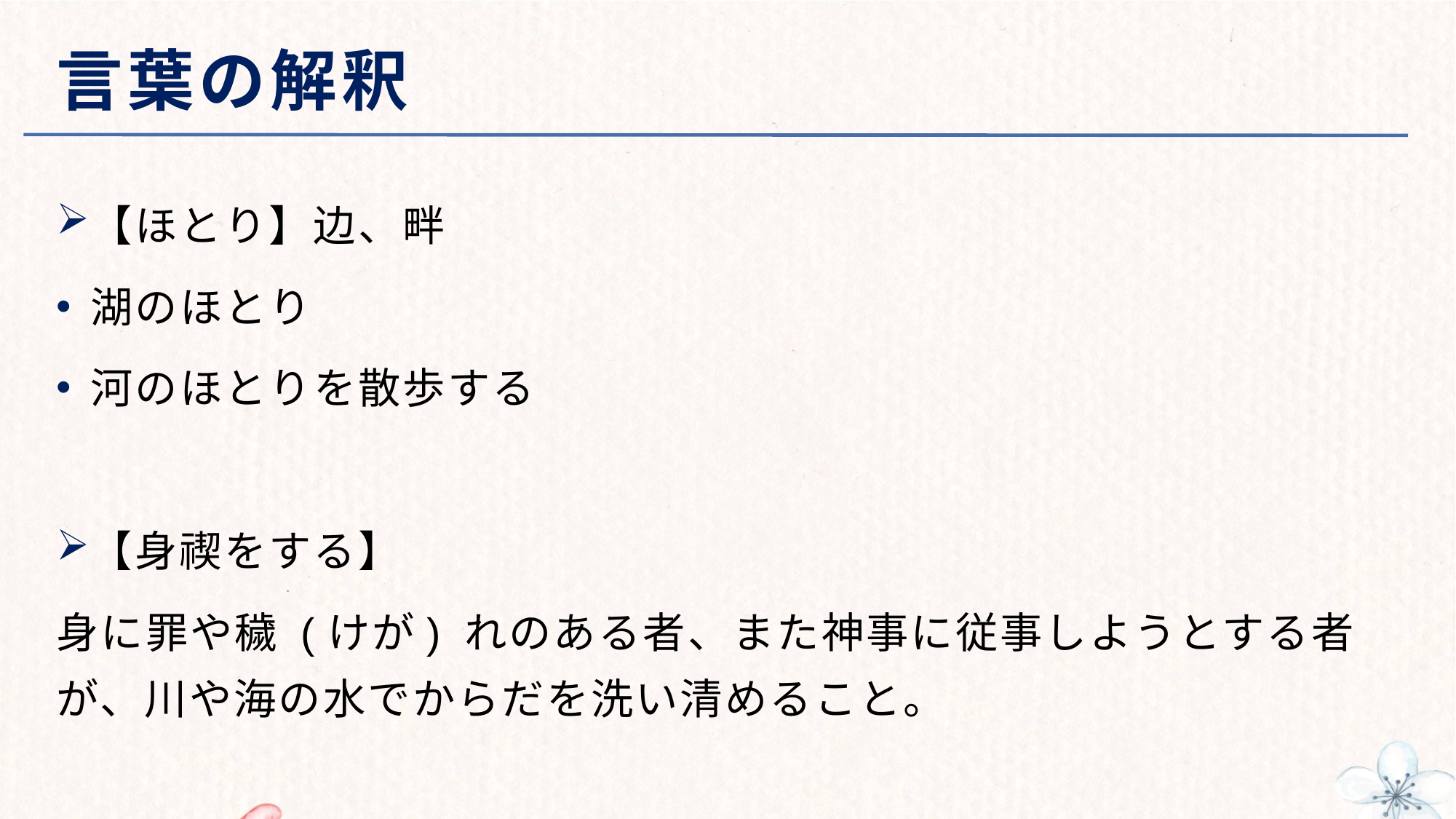

# 言葉の解釈
【ほとり】边、畔
湖のほとり
河のほとりを散歩する

【身禊をする】
身に罪や穢 (けが) れのある者、また神事に従事しようとする者が、川や海の水でからだを洗い清めること。